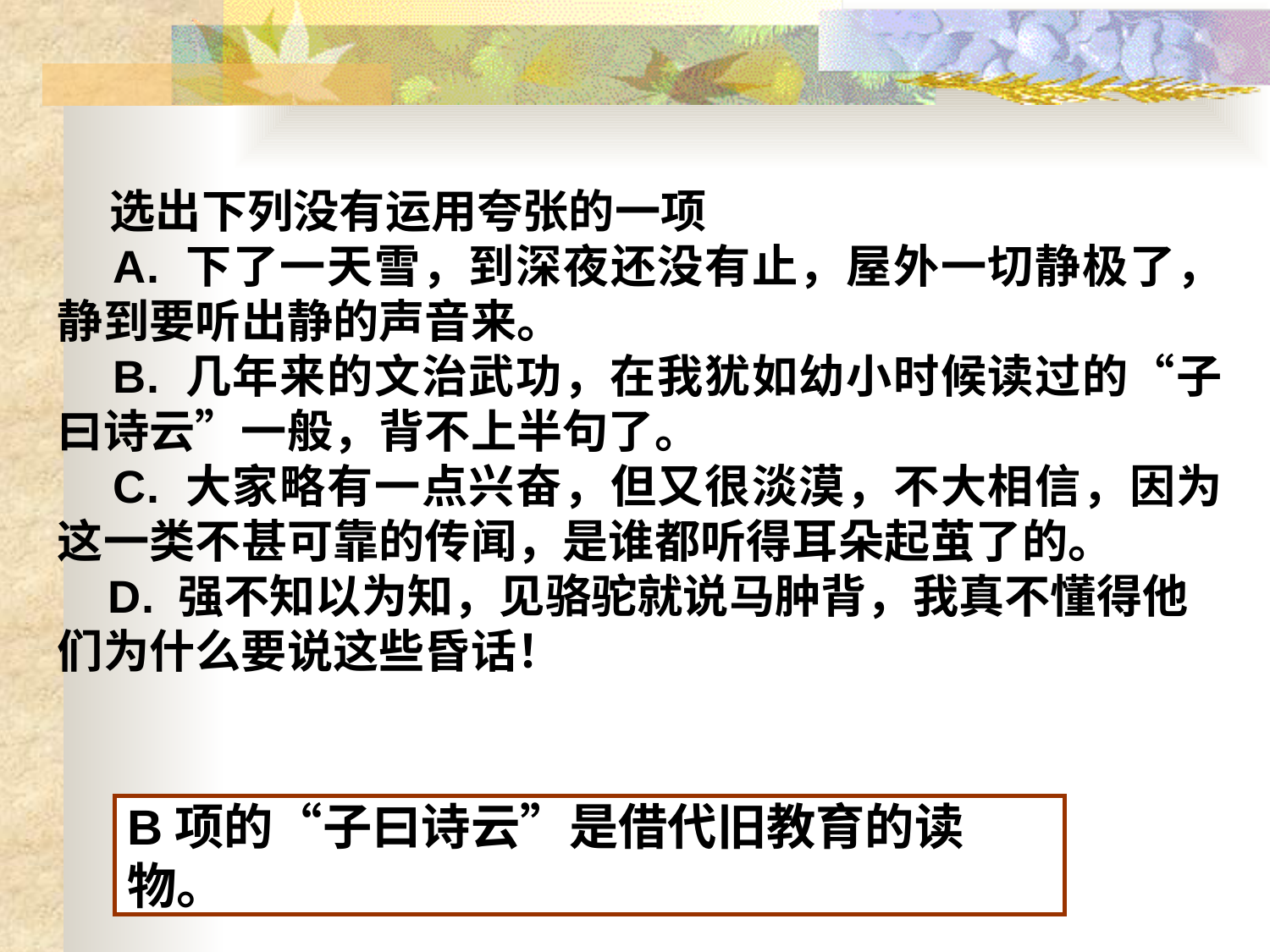

选出下列没有运用夸张的一项
    A. 下了一天雪，到深夜还没有止，屋外一切静极了，静到要听出静的声音来。
    B. 几年来的文治武功，在我犹如幼小时候读过的“子曰诗云”一般，背不上半句了。
    C. 大家略有一点兴奋，但又很淡漠，不大相信，因为这一类不甚可靠的传闻，是谁都听得耳朵起茧了的。
    D. 强不知以为知，见骆驼就说马肿背，我真不懂得他们为什么要说这些昏话！
B项的“子曰诗云”是借代旧教育的读物。